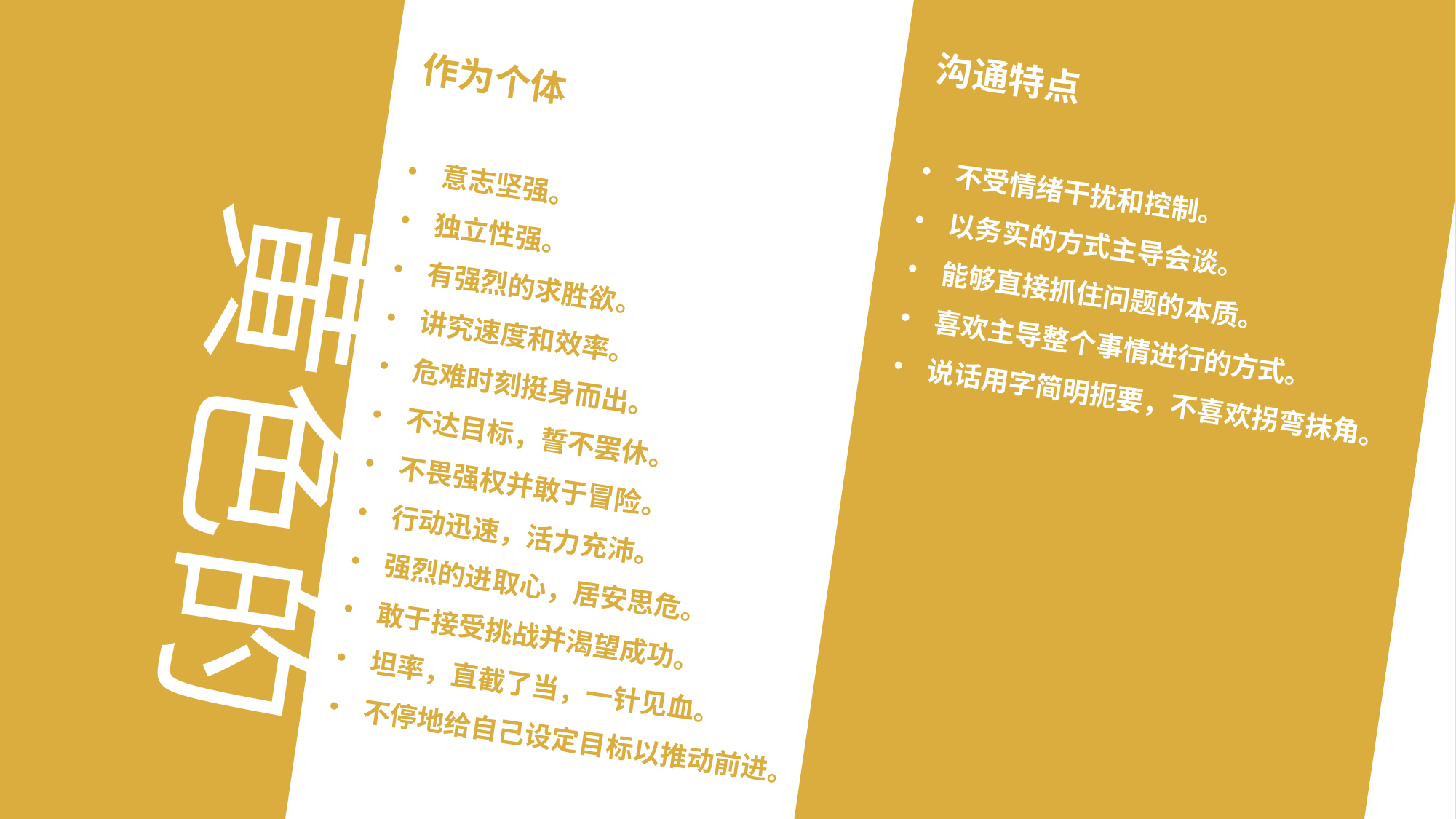

作为个体

意志坚强。
独立性强。
有强烈的求胜欲。
讲究速度和效率。
危难时刻挺身而出。
不达目标，誓不罢休。
不畏强权并敢于冒险。
行动迅速，活力充沛。
强烈的进取心，居安思危。
敢于接受挑战并渴望成功。
坦率，直截了当，一针见血。
不停地给自己设定目标以推动前进。
沟通特点

不受情绪干扰和控制。
以务实的方式主导会谈。
能够直接抓住问题的本质。
喜欢主导整个事情进行的方式。
说话用字简明扼要，不喜欢拐弯抹角。

黄色的